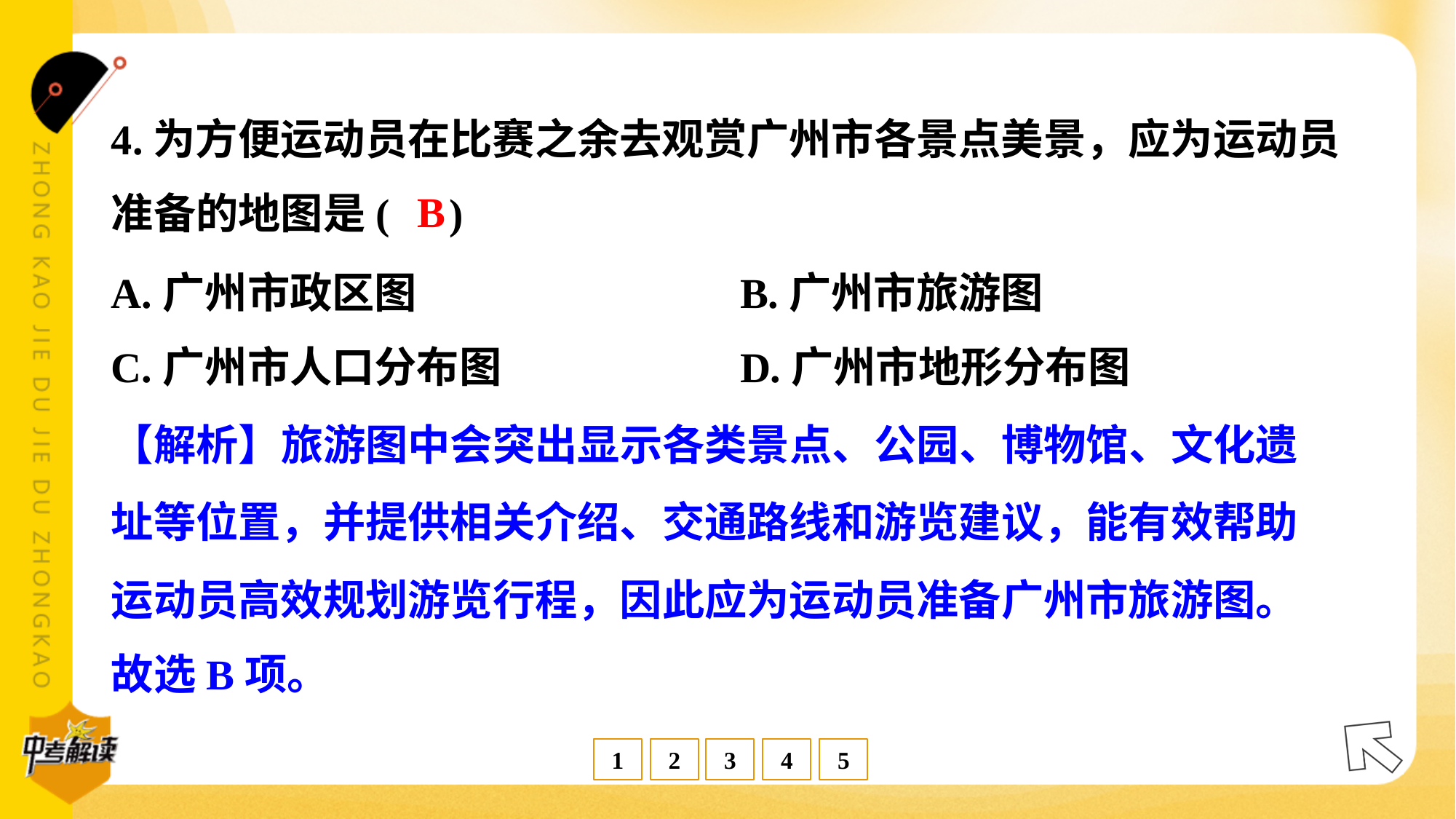

4.为方便运动员在比赛之余去观赏广州市各景点美景，应为运动员
准备的地图是(     )
B
A.广州市政区图	B.广州市旅游图
C.广州市人口分布图	D.广州市地形分布图
【解析】旅游图中会突出显示各类景点、公园、博物馆、文化遗
址等位置，并提供相关介绍、交通路线和游览建议，能有效帮助
运动员高效规划游览行程，因此应为运动员准备广州市旅游图。
故选B项。